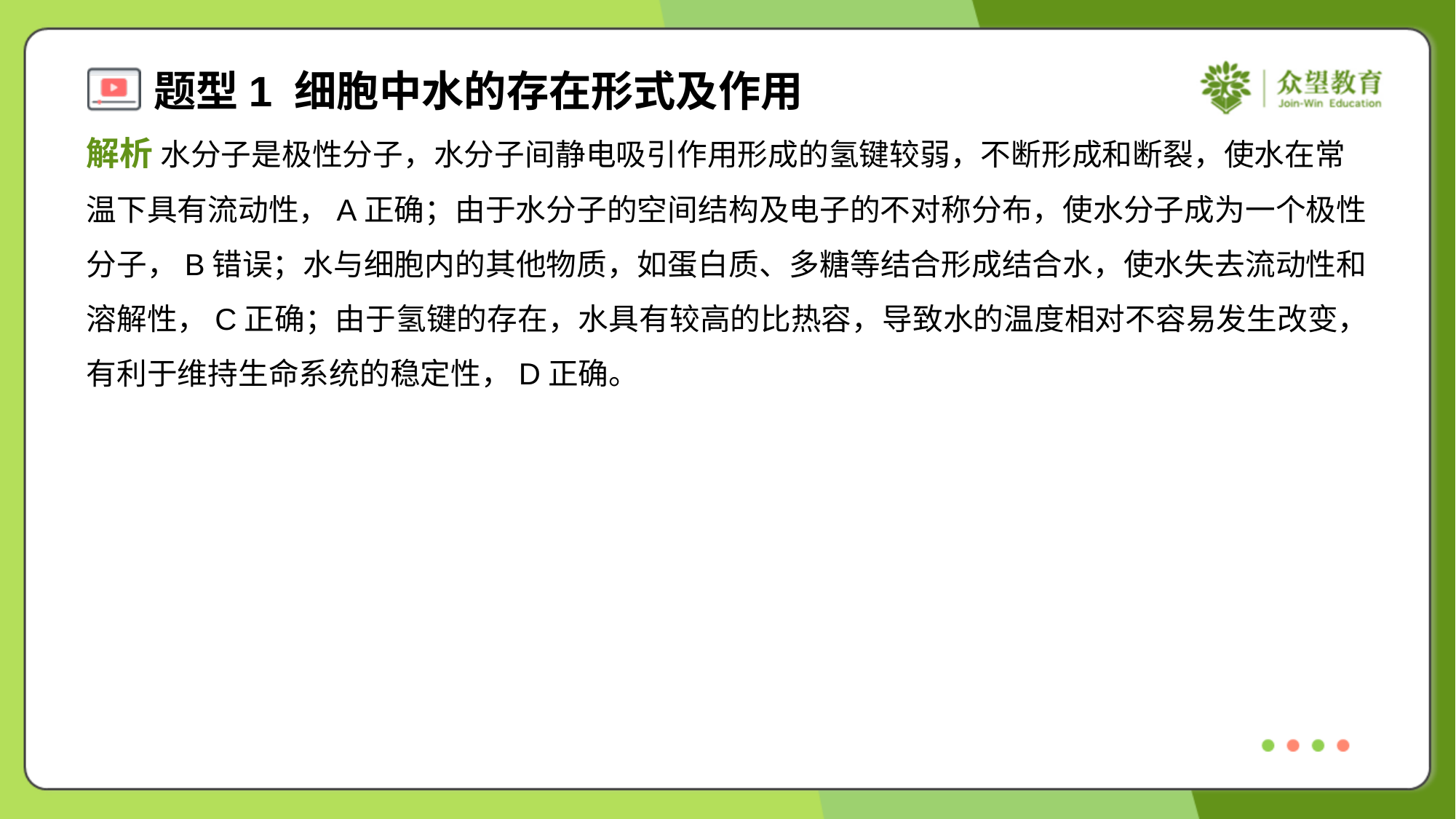

解析 水分子是极性分子，水分子间静电吸引作用形成的氢键较弱，不断形成和断裂，使水在常
温下具有流动性，A正确；由于水分子的空间结构及电子的不对称分布，使水分子成为一个极性
分子，B错误；水与细胞内的其他物质，如蛋白质、多糖等结合形成结合水，使水失去流动性和
溶解性，C正确；由于氢键的存在，水具有较高的比热容，导致水的温度相对不容易发生改变，
有利于维持生命系统的稳定性，D正确。